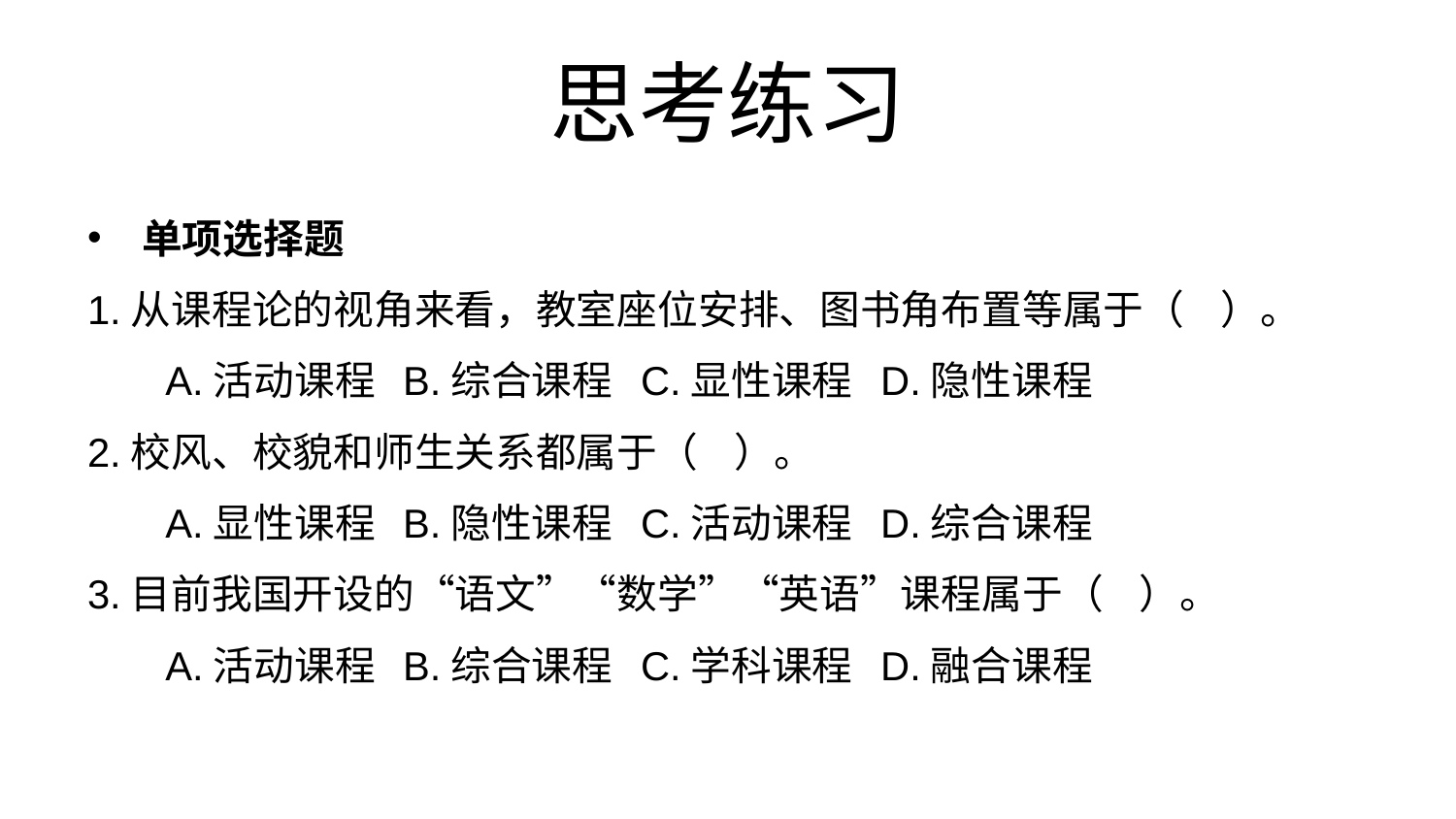

# 思考练习
单项选择题
1.从课程论的视角来看，教室座位安排、图书角布置等属于（    ）。
       A.活动课程  B.综合课程  C.显性课程  D.隐性课程
2.校风、校貌和师生关系都属于（    ）。
       A.显性课程  B.隐性课程  C.活动课程  D.综合课程
3.目前我国开设的“语文”“数学”“英语”课程属于（    ）。
       A.活动课程  B.综合课程  C.学科课程  D.融合课程